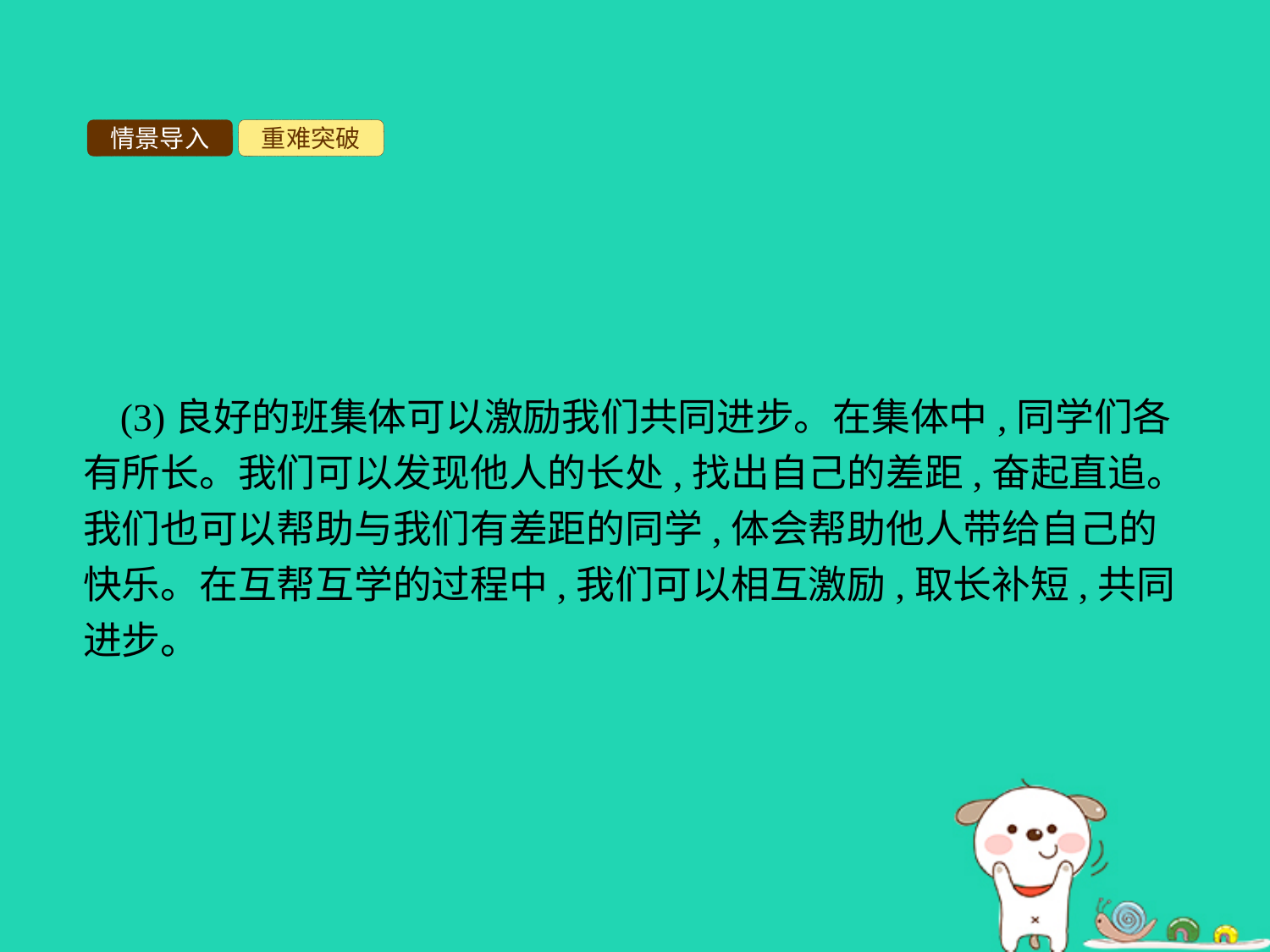

情景导入
重难突破
(3)良好的班集体可以激励我们共同进步。在集体中,同学们各有所长。我们可以发现他人的长处,找出自己的差距,奋起直追。我们也可以帮助与我们有差距的同学,体会帮助他人带给自己的快乐。在互帮互学的过程中,我们可以相互激励,取长补短,共同进步。